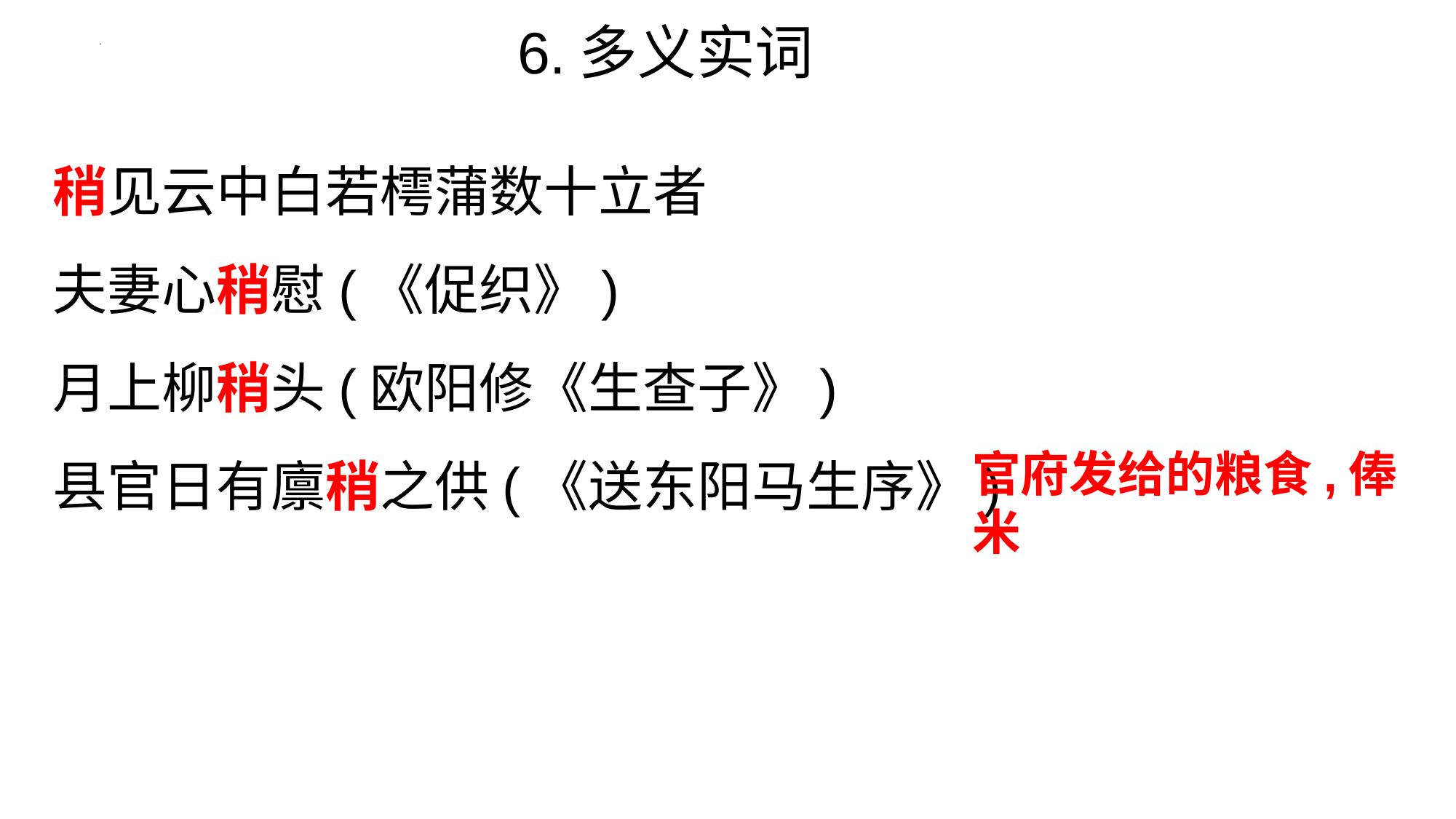

6.多义实词
稍见云中白若樗蒲数十立者
夫妻心稍慰(《促织》)
月上柳稍头(欧阳修《生查子》)
县官日有廪稍之供(《送东阳马生序》)

官府发给的粮食,俸米